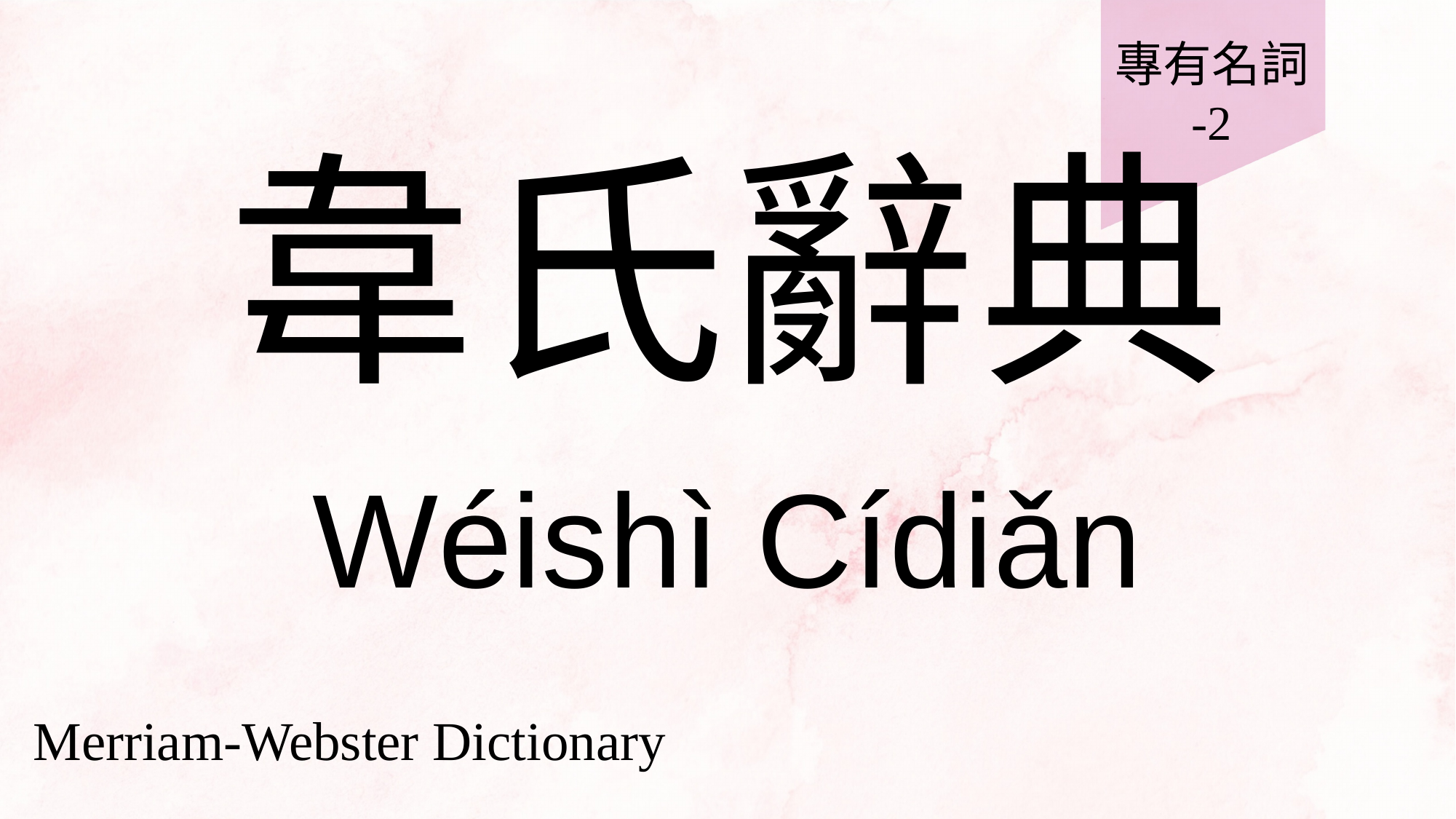

專有名詞
-2
# 韋氏辭典
Wéishì Cídiǎn
Merriam-Webster Dictionary